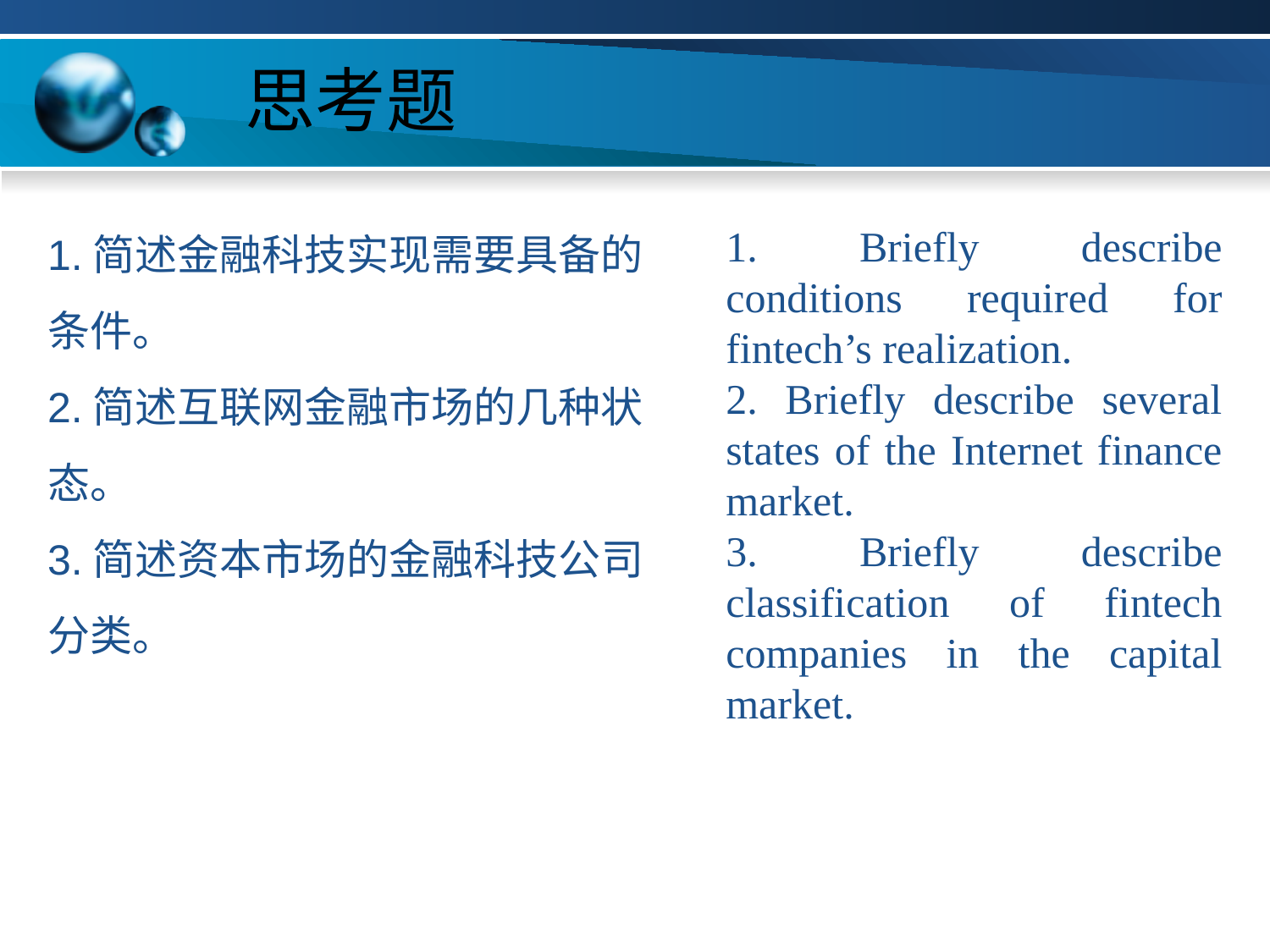

# 思考题
1.简述金融科技实现需要具备的条件。
2.简述互联网金融市场的几种状态。
3.简述资本市场的金融科技公司分类。
1. Briefly describe conditions required for fintech’s realization.
2. Briefly describe several states of the Internet finance market.
3. Briefly describe classification of fintech companies in the capital market.